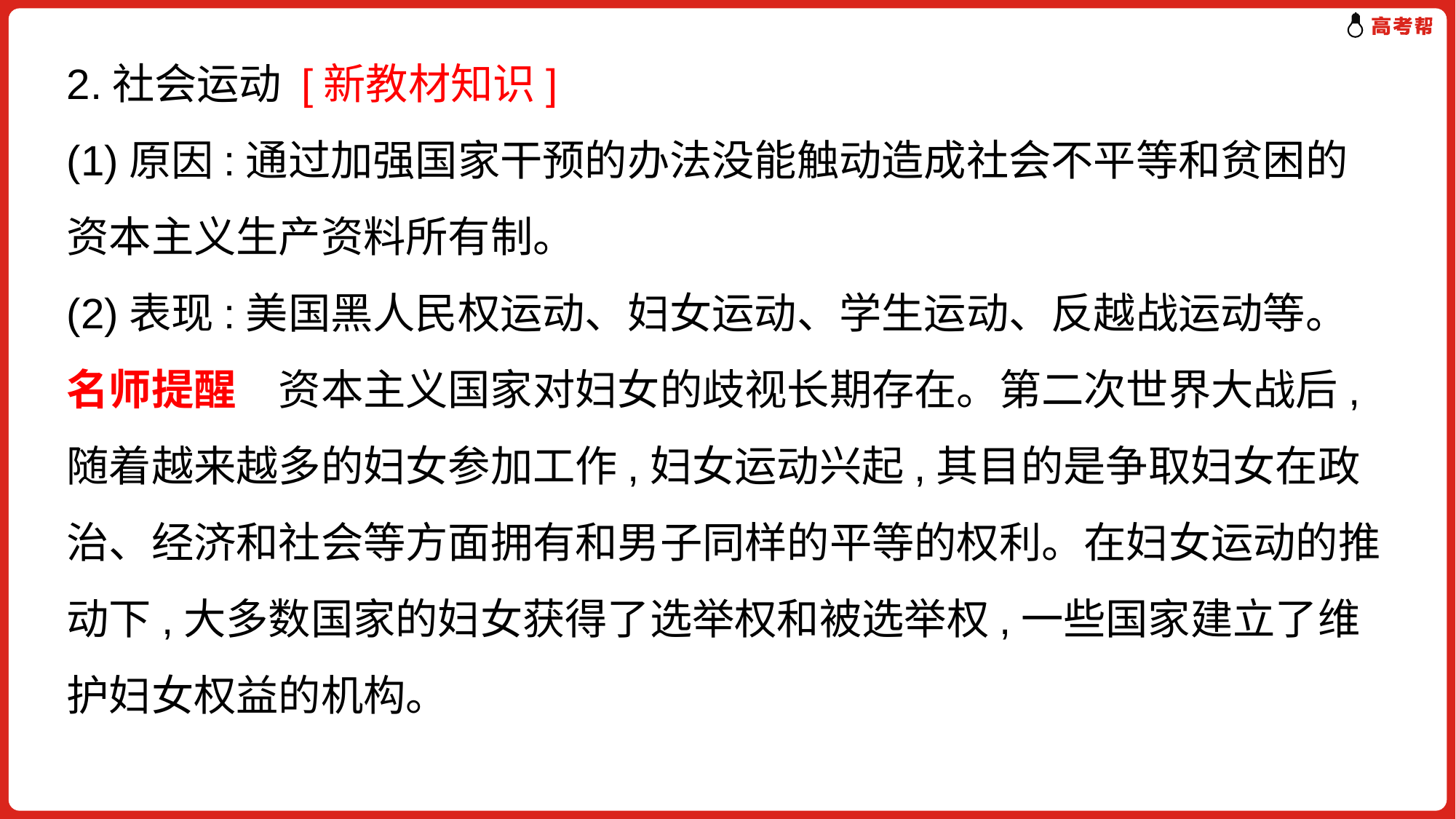

2.社会运动 [新教材知识]
(1)原因:通过加强国家干预的办法没能触动造成社会不平等和贫困的资本主义生产资料所有制。
(2)表现:美国黑人民权运动、妇女运动、学生运动、反越战运动等。
名师提醒　资本主义国家对妇女的歧视长期存在。第二次世界大战后,随着越来越多的妇女参加工作,妇女运动兴起,其目的是争取妇女在政治、经济和社会等方面拥有和男子同样的平等的权利。在妇女运动的推动下,大多数国家的妇女获得了选举权和被选举权,一些国家建立了维护妇女权益的机构。